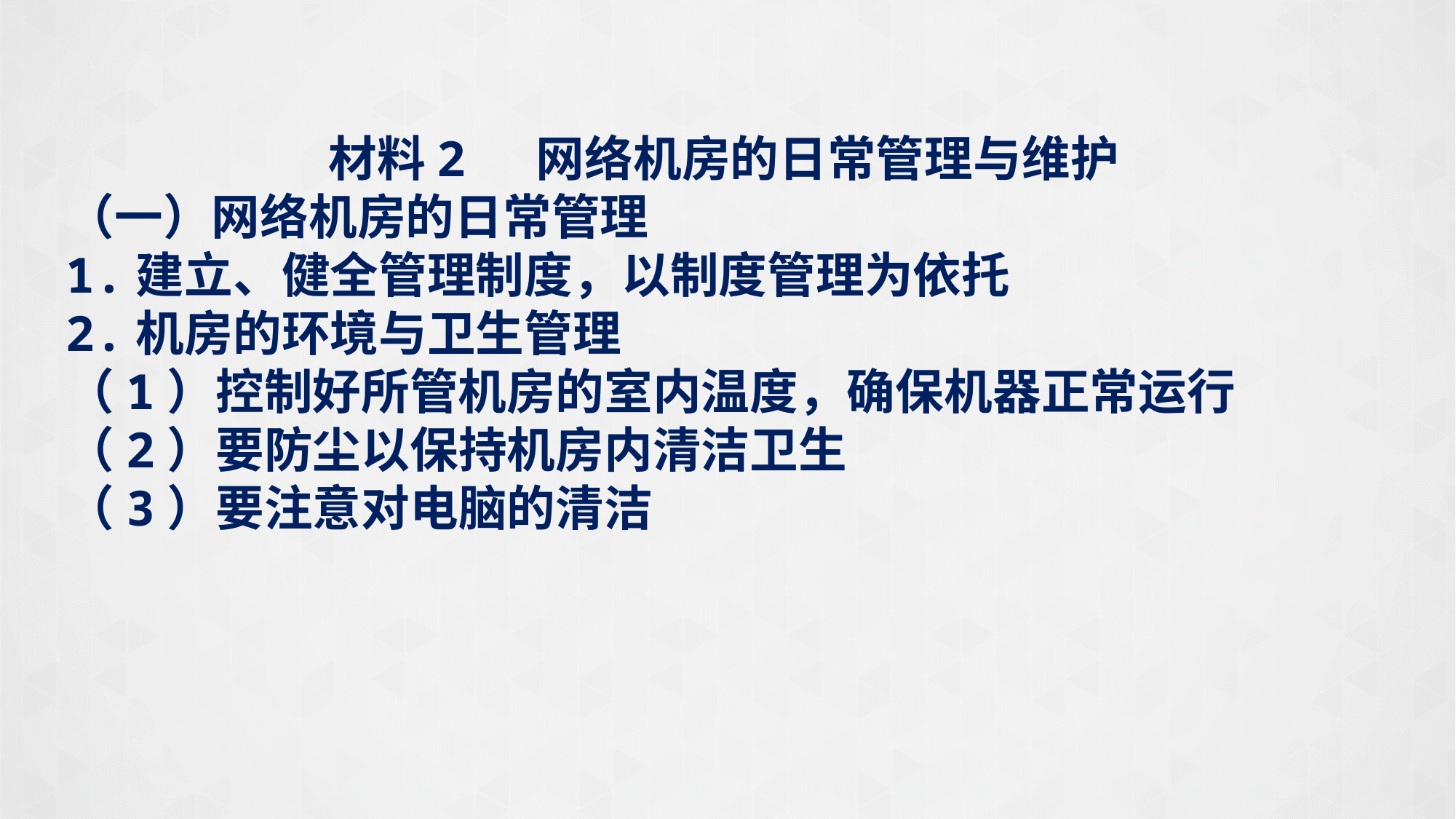

材料2  网络机房的日常管理与维护
（一）网络机房的日常管理
1.建立、健全管理制度，以制度管理为依托
2.机房的环境与卫生管理
（1）控制好所管机房的室内温度，确保机器正常运行
（2）要防尘以保持机房内清洁卫生
（3）要注意对电脑的清洁